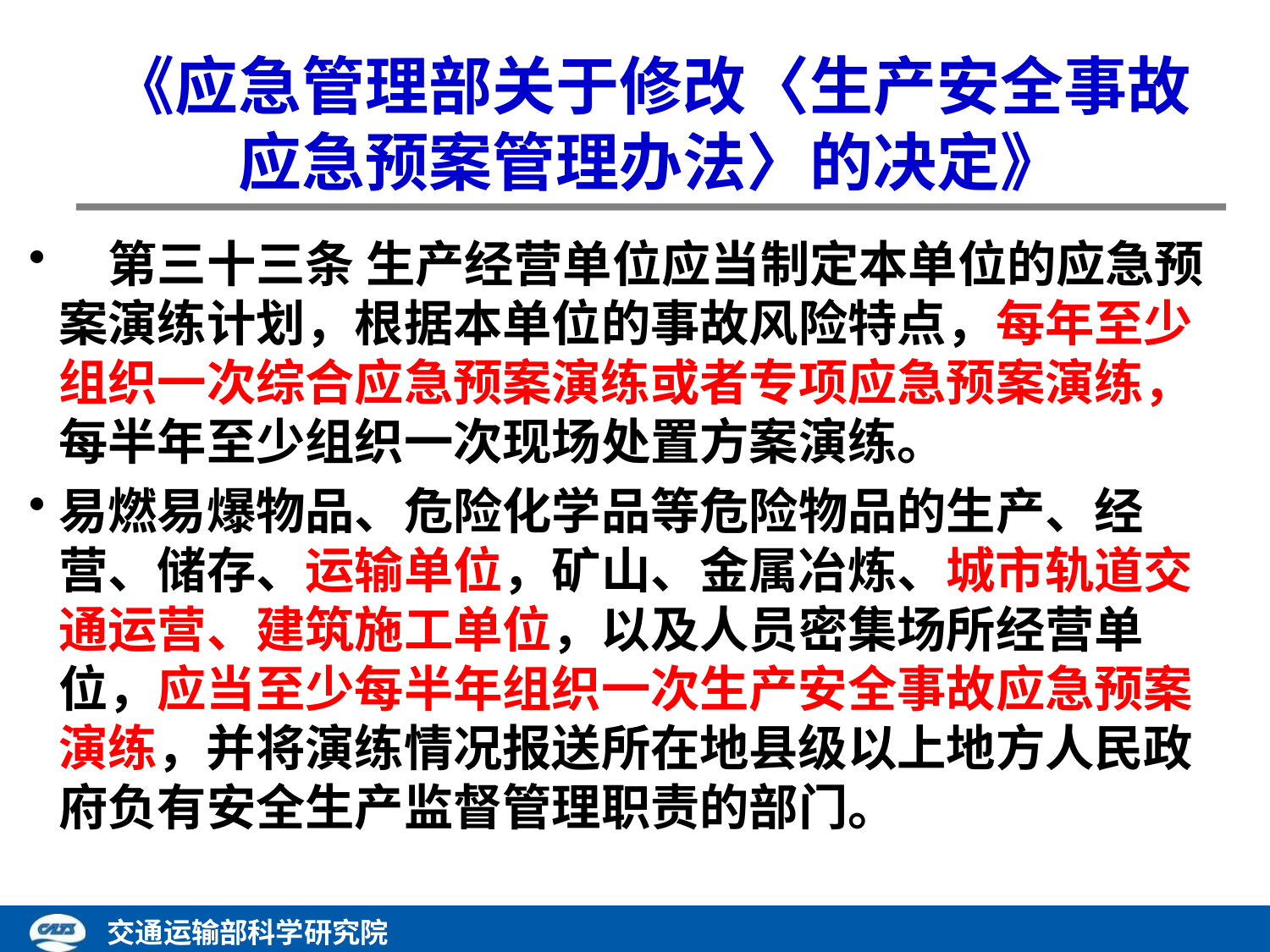

《应急管理部关于修改〈生产安全事故应急预案管理办法〉的决定》

　第三十三条 生产经营单位应当制定本单位的应急预案演练计划，根据本单位的事故风险特点，每年至少组织一次综合应急预案演练或者专项应急预案演练，每半年至少组织一次现场处置方案演练。
易燃易爆物品、危险化学品等危险物品的生产、经营、储存、运输单位，矿山、金属冶炼、城市轨道交通运营、建筑施工单位，以及人员密集场所经营单位，应当至少每半年组织一次生产安全事故应急预案演练，并将演练情况报送所在地县级以上地方人民政府负有安全生产监督管理职责的部门。